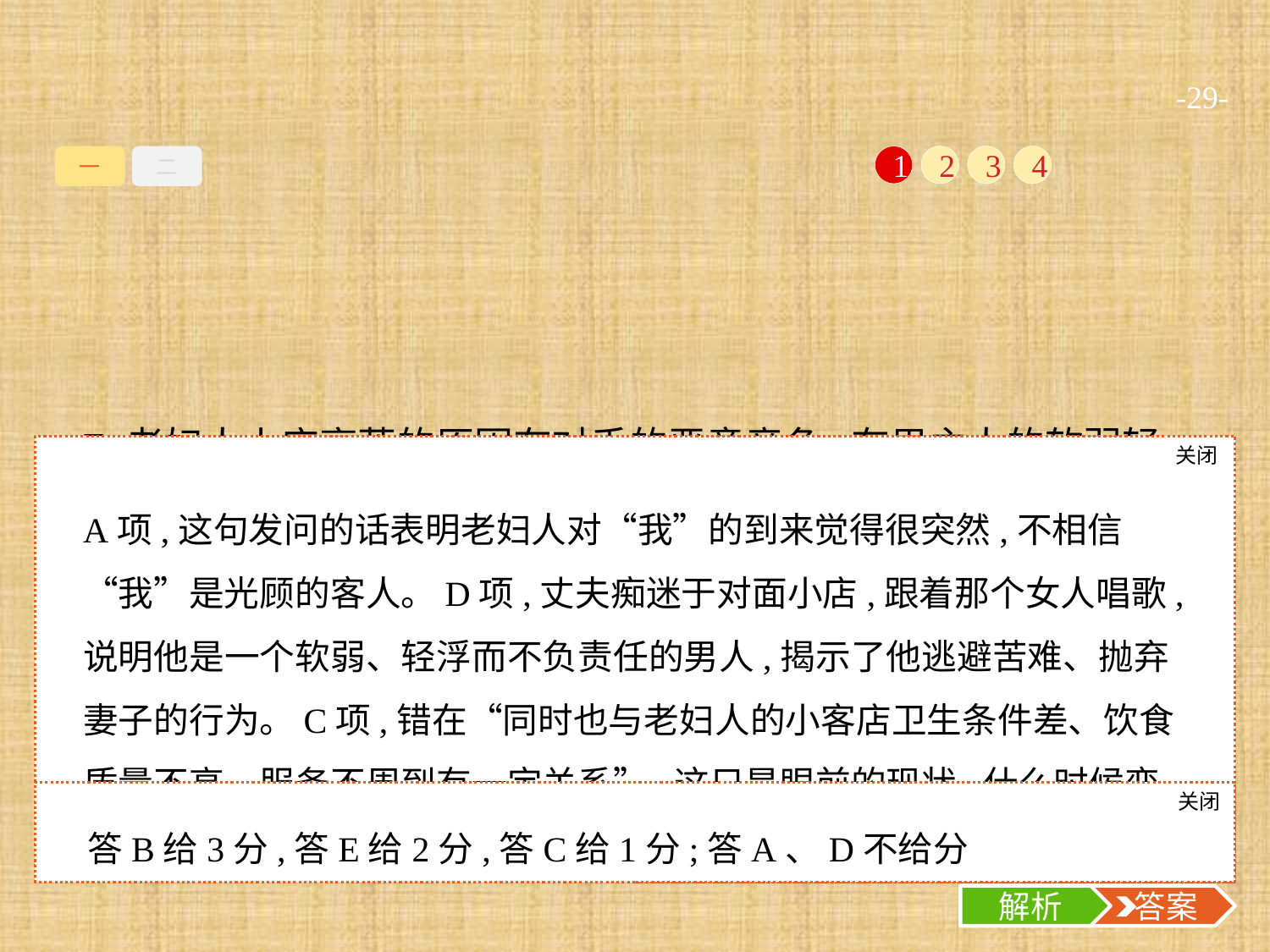

-29-
一
二
1
2
3
4
E.老妇人小店衰落的原因有对手的恶意竞争,有男主人的软弱轻浮,也有女主人的沉溺痛苦不能自拔。这种一言难尽的丰富性正是小说的韵味所在,令读者久久回味。

关闭
解析

A项,这句发问的话表明老妇人对“我”的到来觉得很突然,不相信“我”是光顾的客人。D项,丈夫痴迷于对面小店,跟着那个女人唱歌,说明他是一个软弱、轻浮而不负责任的男人,揭示了他逃避苦难、抛弃妻子的行为。C项,错在“同时也与老妇人的小客店卫生条件差、饮食质量不高、服务不周到有一定关系”,这只是眼前的现状,什么时候变成这样并不清楚,所以因果关系错误。
关闭

解析
  答案

答B给3分,答E给2分,答C给1分;答A、D不给分
解析
  答案